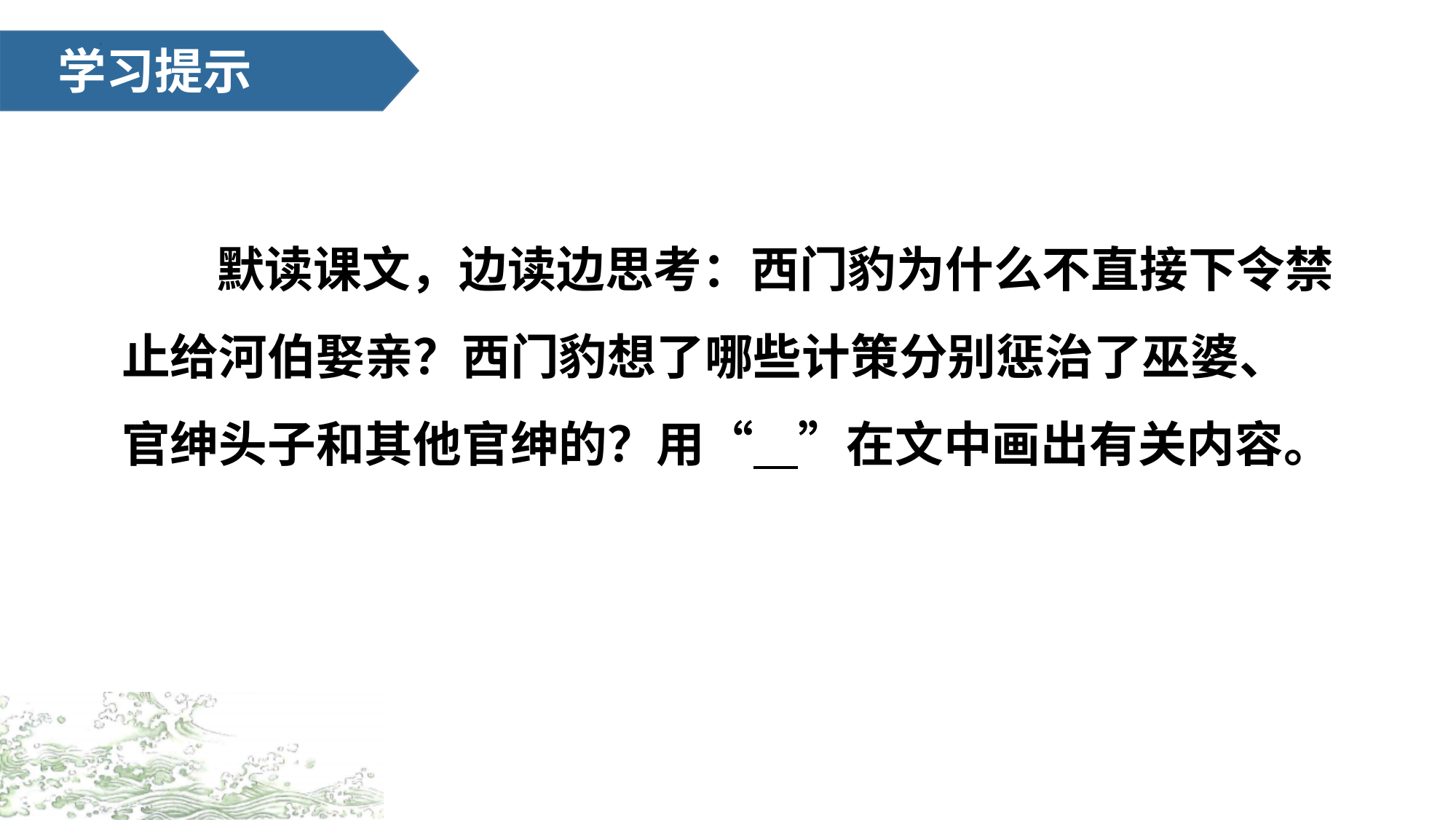

学习提示
默读课文，边读边思考：西门豹为什么不直接下令禁止给河伯娶亲？西门豹想了哪些计策分别惩治了巫婆、官绅头子和其他官绅的？用“    ”在文中画出有关内容。